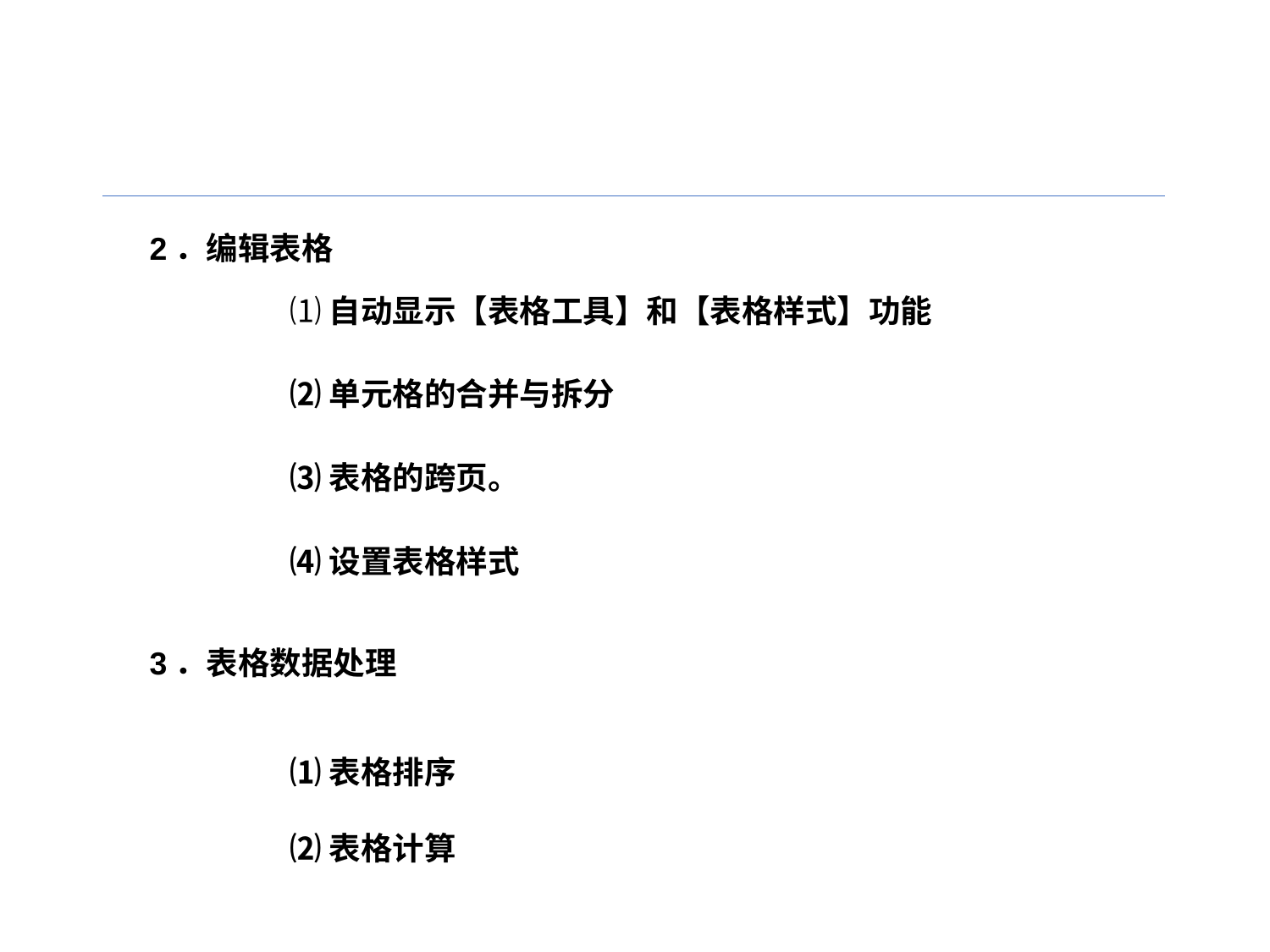

2．编辑表格
⑴自动显示【表格工具】和【表格样式】功能
⑵单元格的合并与拆分
⑶表格的跨页。
⑷设置表格样式
3．表格数据处理
⑴表格排序
⑵表格计算